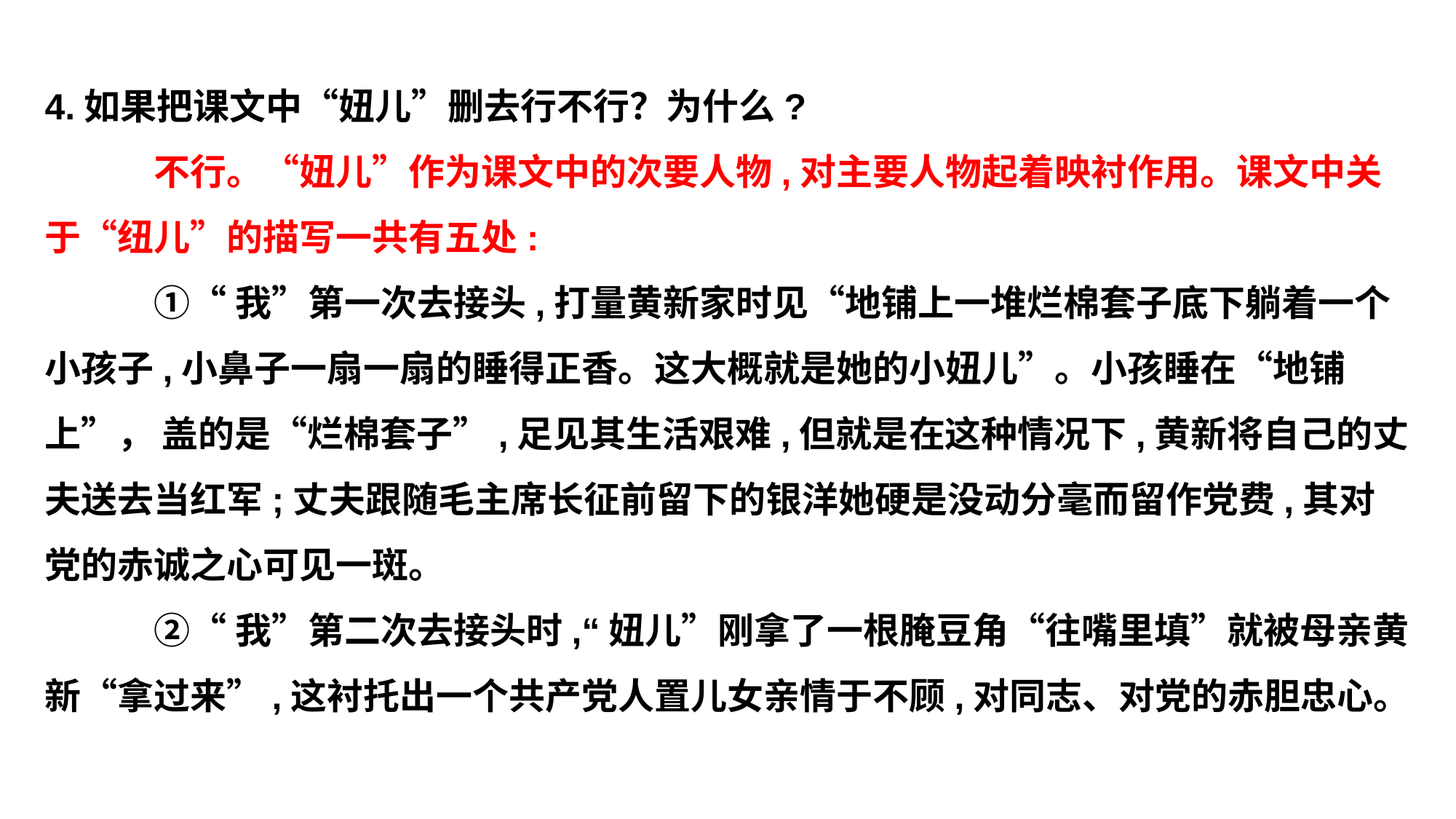

4.如果把课文中“妞儿”删去行不行？为什么?
	不行。“妞儿”作为课文中的次要人物,对主要人物起着映衬作用。课文中关于“纽儿”的描写一共有五处:
	①“我”第一次去接头,打量黄新家时见“地铺上一堆烂棉套子底下躺着一个小孩子,小鼻子一扇一扇的睡得正香。这大概就是她的小妞儿”。小孩睡在“地铺上”， 盖的是“烂棉套子”,足见其生活艰难,但就是在这种情况下,黄新将自己的丈夫送去当红军;丈夫跟随毛主席长征前留下的银洋她硬是没动分毫而留作党费,其对党的赤诚之心可见一斑。
	②“我”第二次去接头时,“妞儿”刚拿了一根腌豆角“往嘴里填”就被母亲黄新“拿过来”,这衬托出一个共产党人置儿女亲情于不顾,对同志、对党的赤胆忠心。